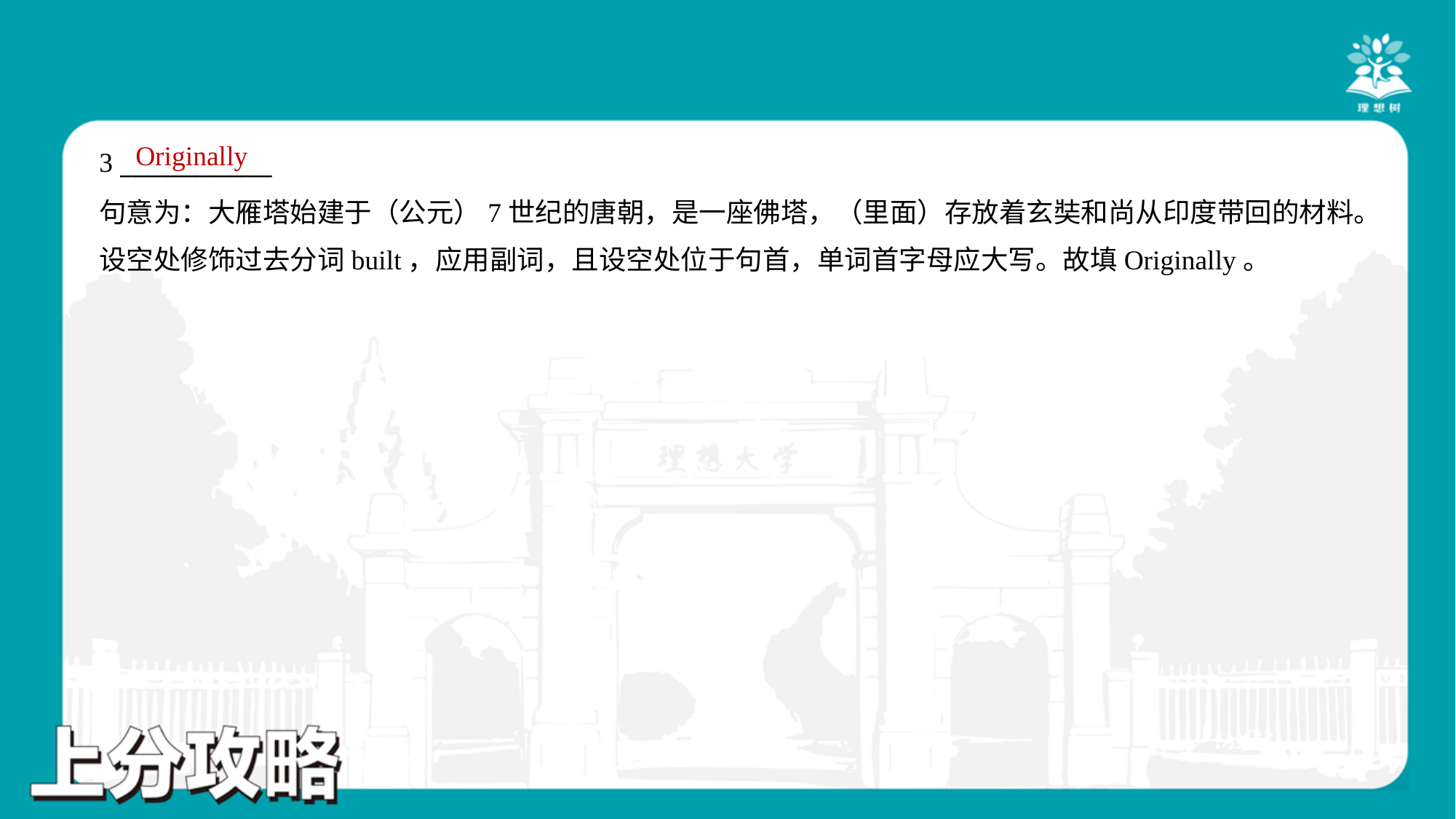

Originally
3 __________
句意为：大雁塔始建于（公元）7世纪的唐朝，是一座佛塔，（里面）存放着玄奘和尚从印度带回的材料。
设空处修饰过去分词built，应用副词，且设空处位于句首，单词首字母应大写。故填Originally。